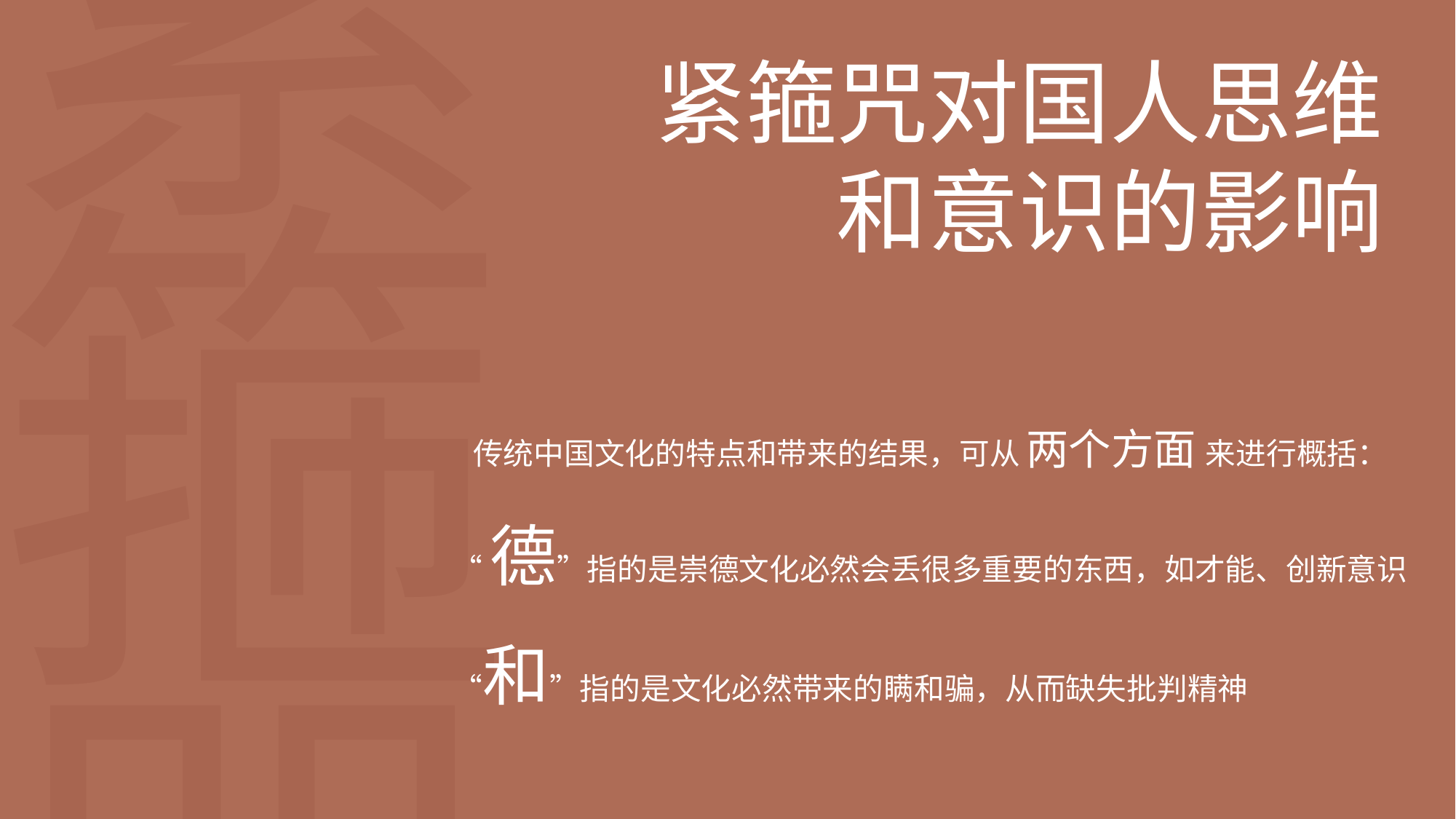

紧箍咒
紧箍咒对国人思维和意识的影响
  传统中国文化的特点和带来的结果，可从 两个方面 来进行概括：
“德”指的是崇德文化必然会丢很多重要的东西，如才能、创新意识“和”指的是文化必然带来的瞒和骗，从而缺失批判精神